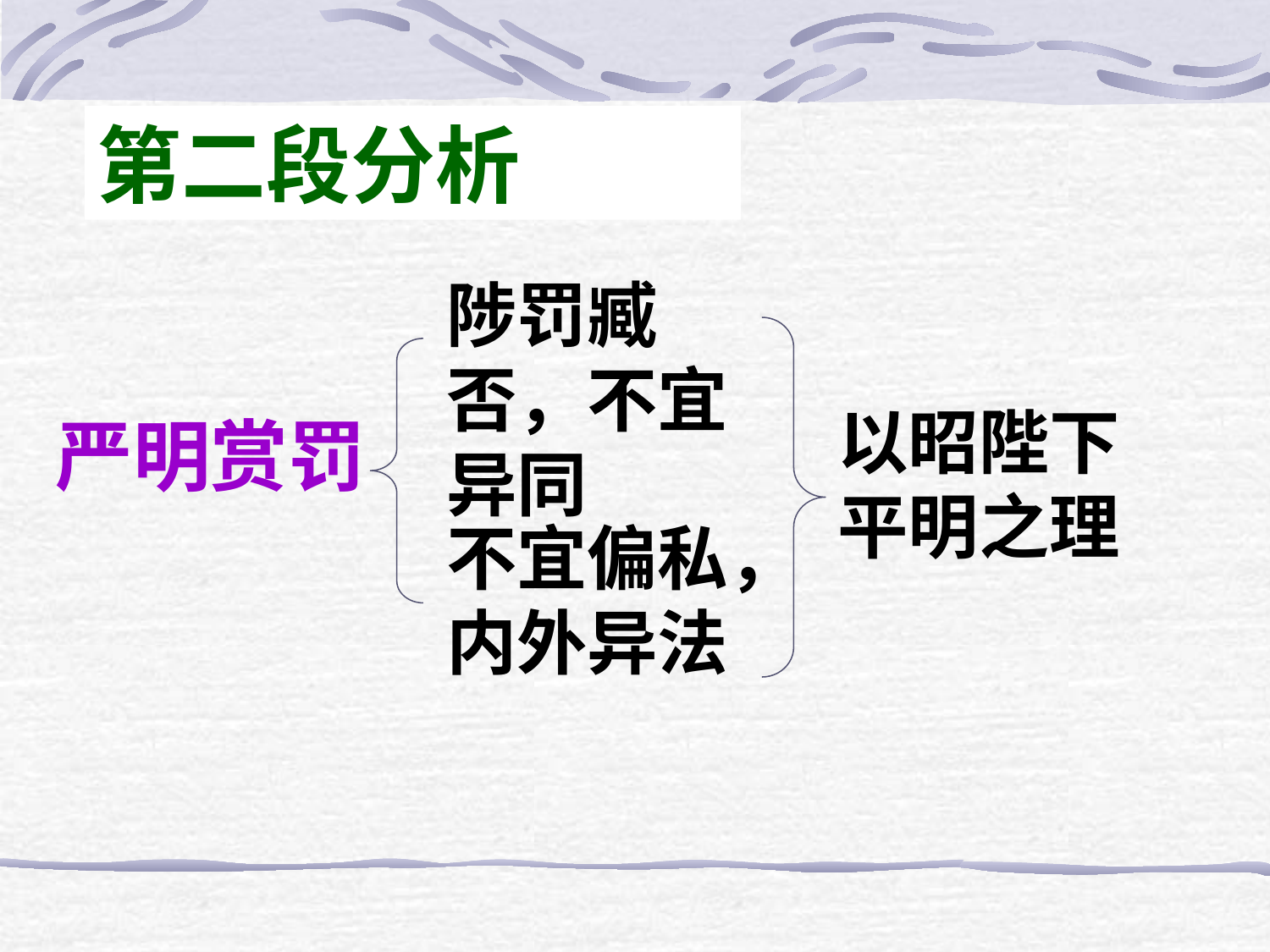

第二段分析
陟罚臧否，不宜异同

以昭陛下平明之理
严明赏罚
不宜偏私，内外异法